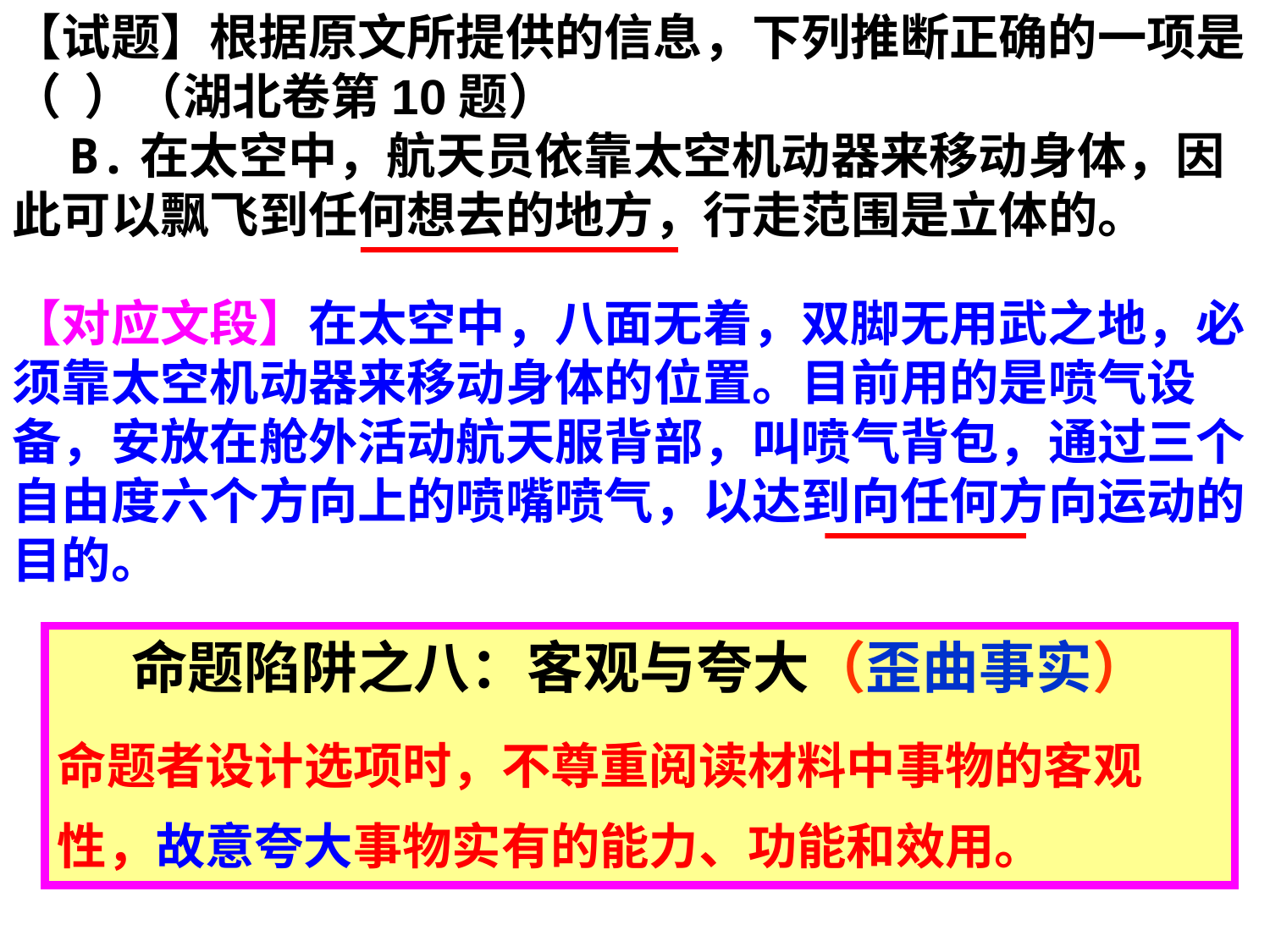

【试题】根据原文所提供的信息，下列推断正确的一项是（  ）（湖北卷第10题）
    B.在太空中，航天员依靠太空机动器来移动身体，因此可以飘飞到任何想去的地方，行走范围是立体的。

【对应文段】在太空中，八面无着，双脚无用武之地，必须靠太空机动器来移动身体的位置。目前用的是喷气设备，安放在舱外活动航天服背部，叫喷气背包，通过三个自由度六个方向上的喷嘴喷气，以达到向任何方向运动的目的。

命题陷阱之八：客观与夸大（歪曲事实）
命题者设计选项时，不尊重阅读材料中事物的客观性，故意夸大事物实有的能力、功能和效用。